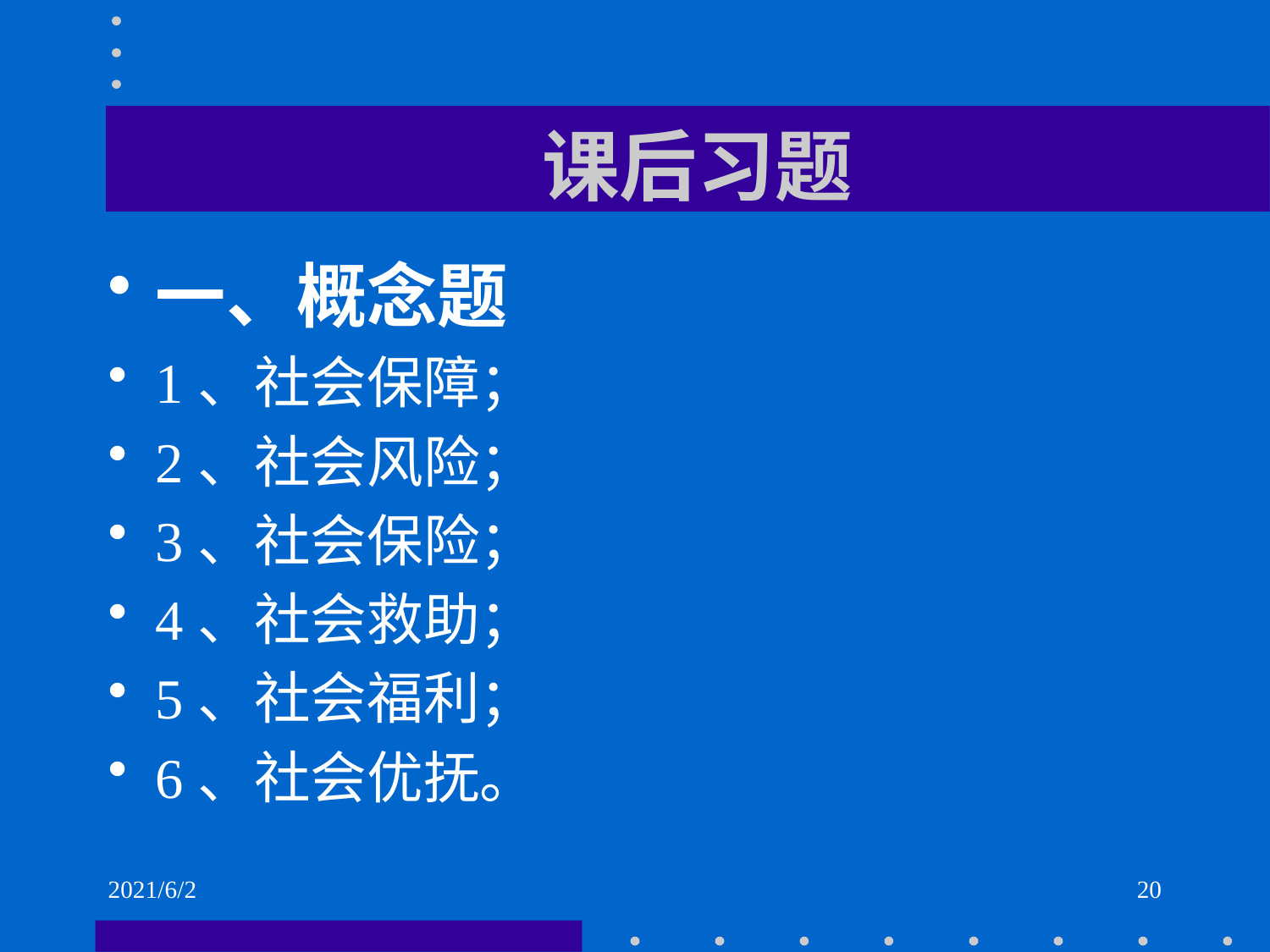

# 课后习题
一、概念题
1、社会保障；
2、社会风险；
3、社会保险；
4、社会救助；
5、社会福利；
6、社会优抚。

2021/6/2
20